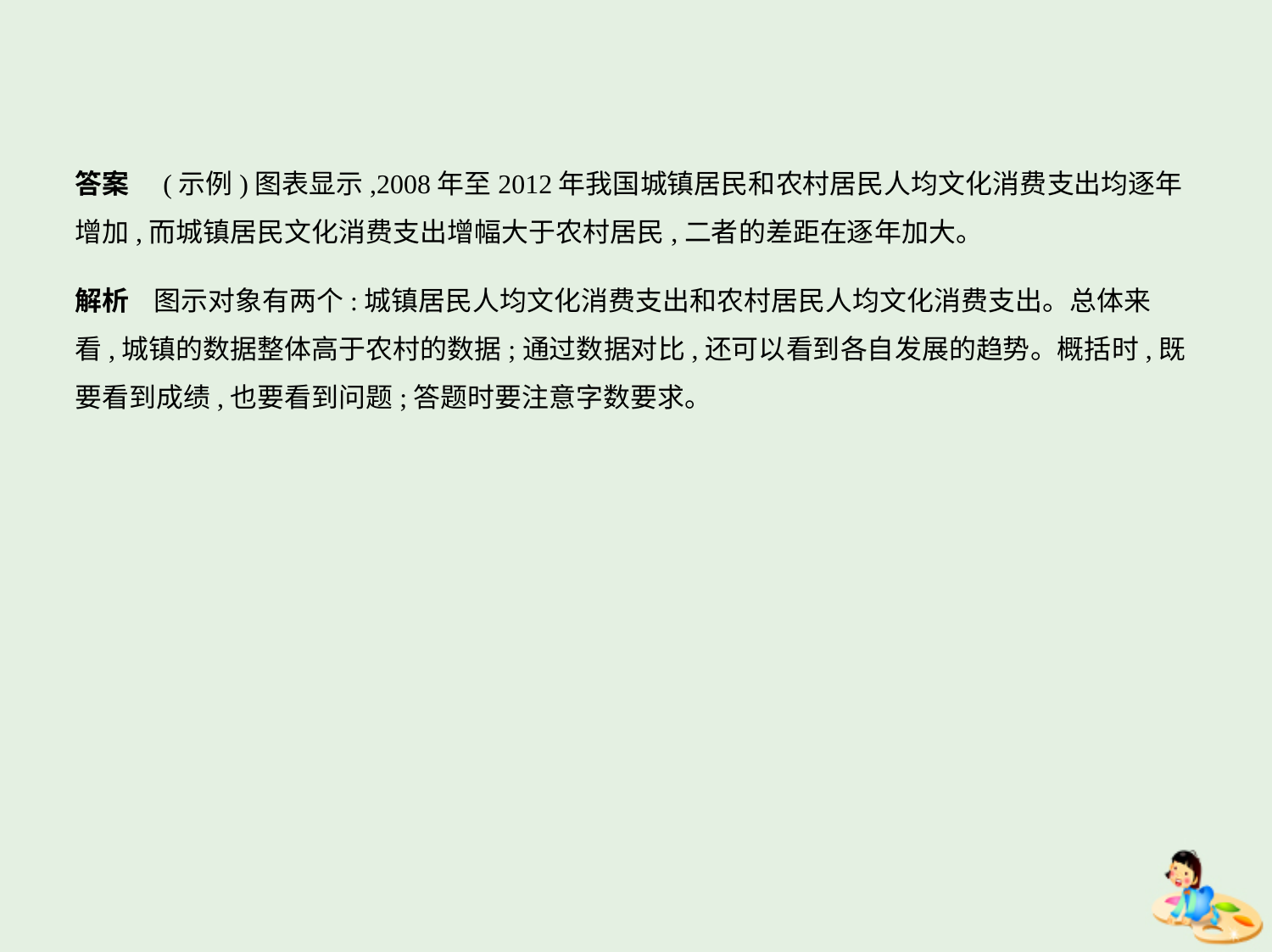

答案　(示例)图表显示,2008年至2012年我国城镇居民和农村居民人均文化消费支出均逐年
增加,而城镇居民文化消费支出增幅大于农村居民,二者的差距在逐年加大。
解析    图示对象有两个:城镇居民人均文化消费支出和农村居民人均文化消费支出。总体来
看,城镇的数据整体高于农村的数据;通过数据对比,还可以看到各自发展的趋势。概括时,既
要看到成绩,也要看到问题;答题时要注意字数要求。